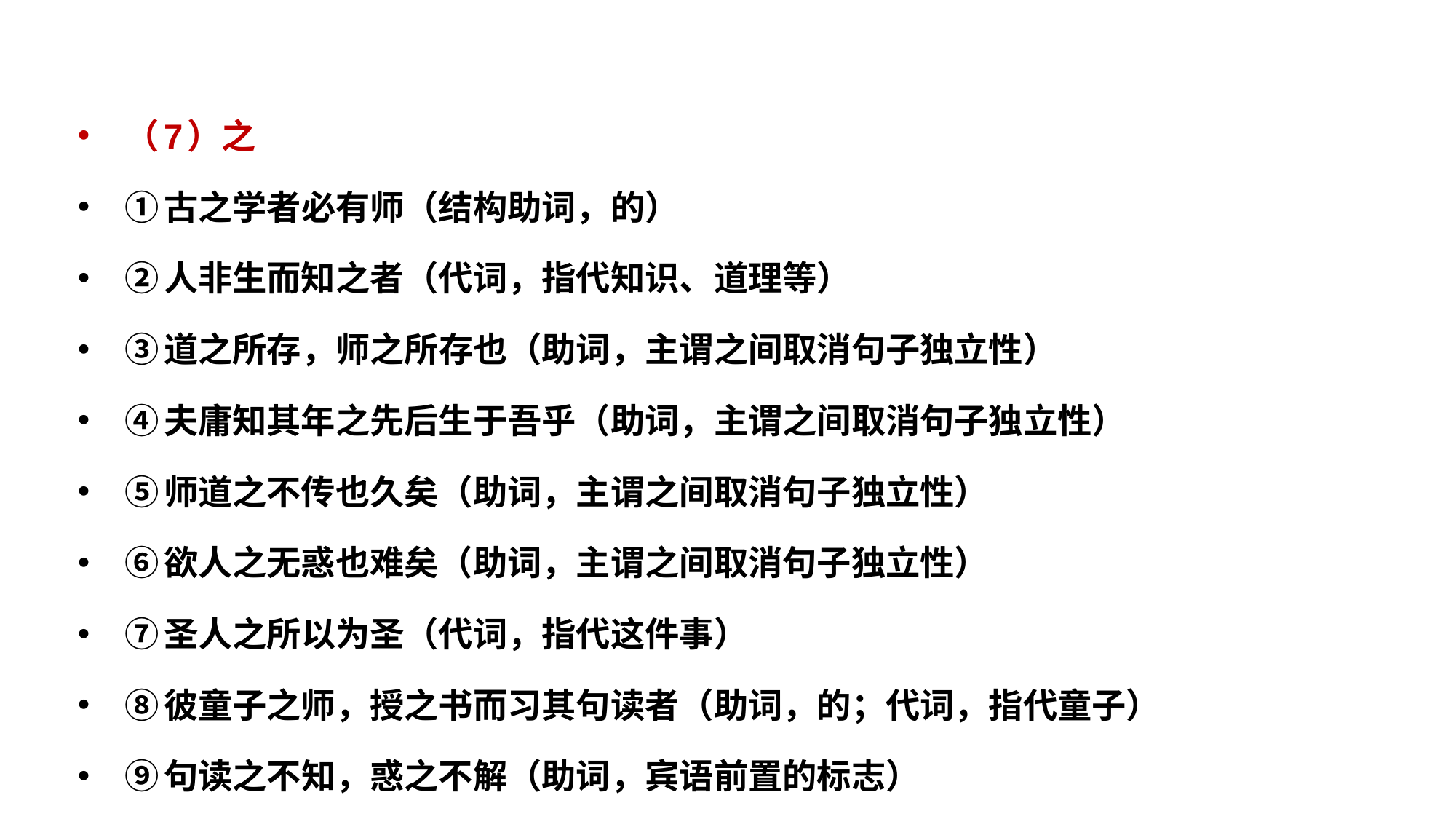

（7）之
①古之学者必有师（结构助词，的）
②人非生而知之者（代词，指代知识、道理等）
③道之所存，师之所存也（助词，主谓之间取消句子独立性）
④夫庸知其年之先后生于吾乎（助词，主谓之间取消句子独立性）
⑤师道之不传也久矣（助词，主谓之间取消句子独立性）
⑥欲人之无惑也难矣（助词，主谓之间取消句子独立性）
⑦圣人之所以为圣（代词，指代这件事）
⑧彼童子之师，授之书而习其句读者（助词，的；代词，指代童子）
⑨句读之不知，惑之不解（助词，宾语前置的标志）